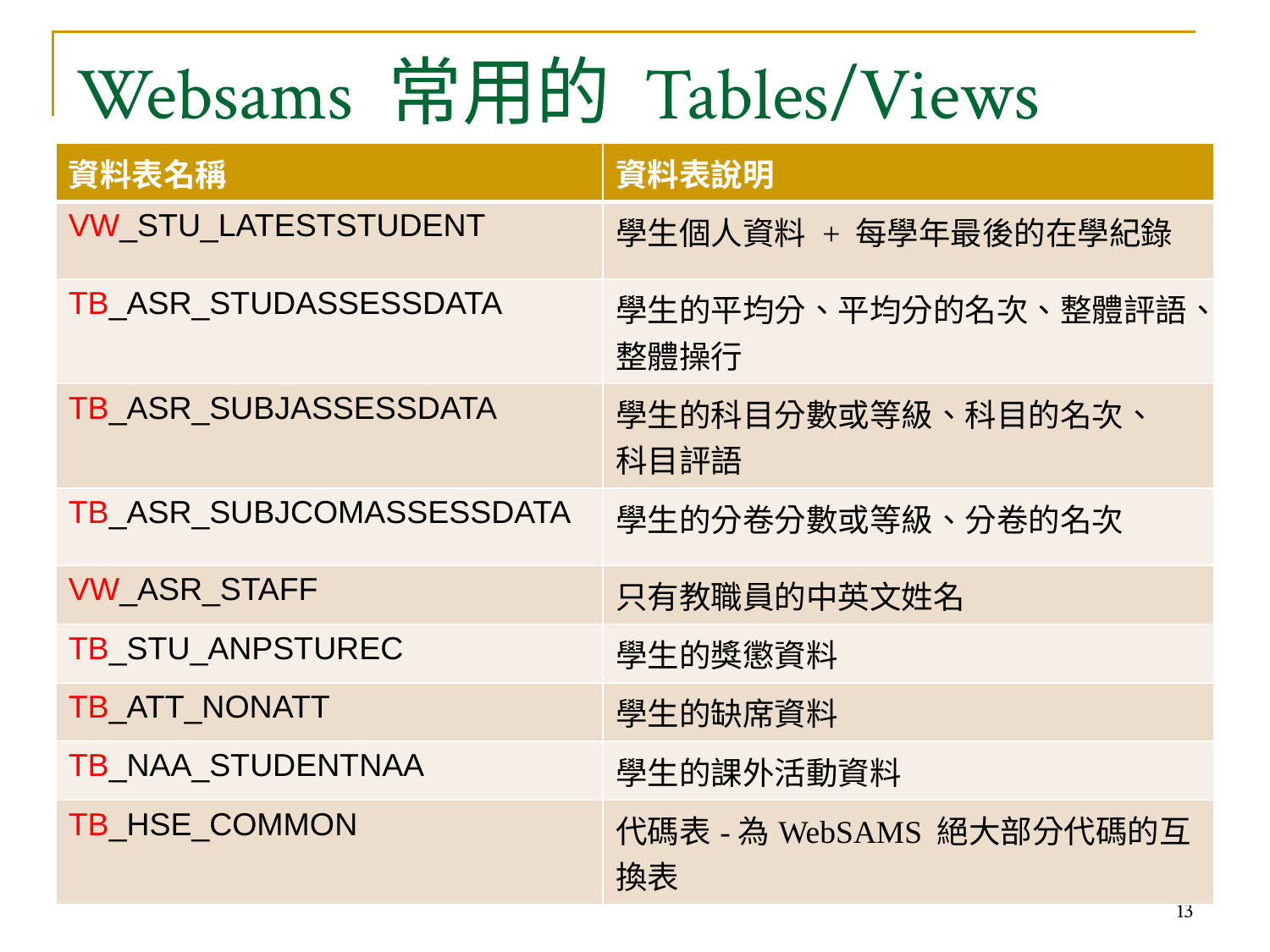

# Websams 常用的 Tables/Views
| 資料表名稱 | 資料表說明 |
| --- | --- |
| VW\_STU\_LATESTSTUDENT | 學生個人資料 + 每學年最後的在學紀錄 |
| TB\_ASR\_STUDASSESSDATA | 學生的平均分、平均分的名次、整體評語、整體操行 |
| TB\_ASR\_SUBJASSESSDATA | 學生的科目分數或等級、科目的名次、 科目評語 |
| TB\_ASR\_SUBJCOMASSESSDATA | 學生的分卷分數或等級、分卷的名次 |
| VW\_ASR\_STAFF | 只有教職員的中英文姓名 |
| TB\_STU\_ANPSTUREC | 學生的獎懲資料 |
| TB\_ATT\_NONATT | 學生的缺席資料 |
| TB\_NAA\_STUDENTNAA | 學生的課外活動資料 |
| TB\_HSE\_COMMON | 代碼表-為WebSAMS 絕大部分代碼的互換表 |

13